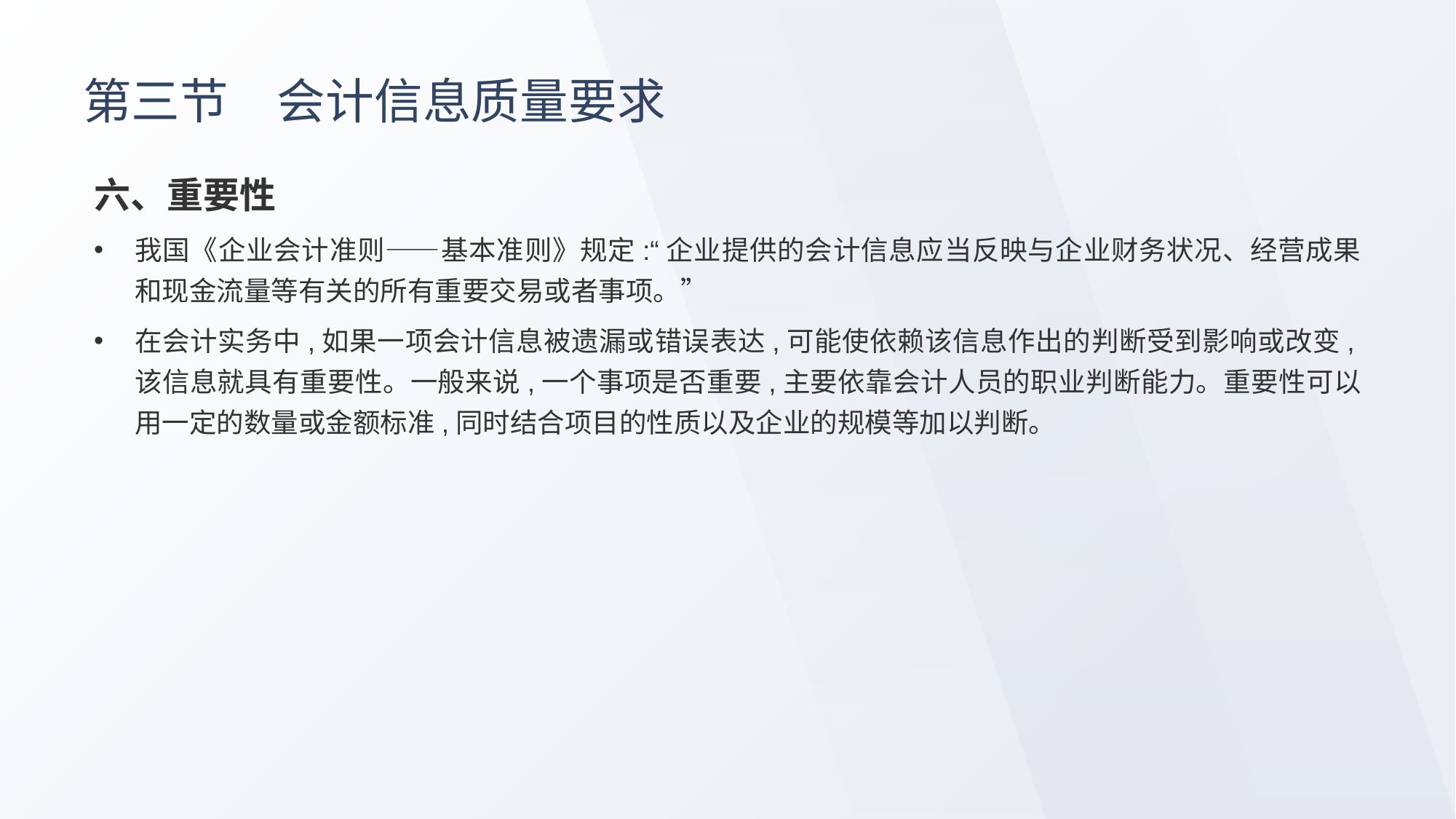

# 第三节　会计信息质量要求
六、重要性
我国《企业会计准则——基本准则》规定:“企业提供的会计信息应当反映与企业财务状况、经营成果和现金流量等有关的所有重要交易或者事项。”
在会计实务中,如果一项会计信息被遗漏或错误表达,可能使依赖该信息作出的判断受到影响或改变,该信息就具有重要性。一般来说,一个事项是否重要,主要依靠会计人员的职业判断能力。重要性可以用一定的数量或金额标准,同时结合项目的性质以及企业的规模等加以判断。